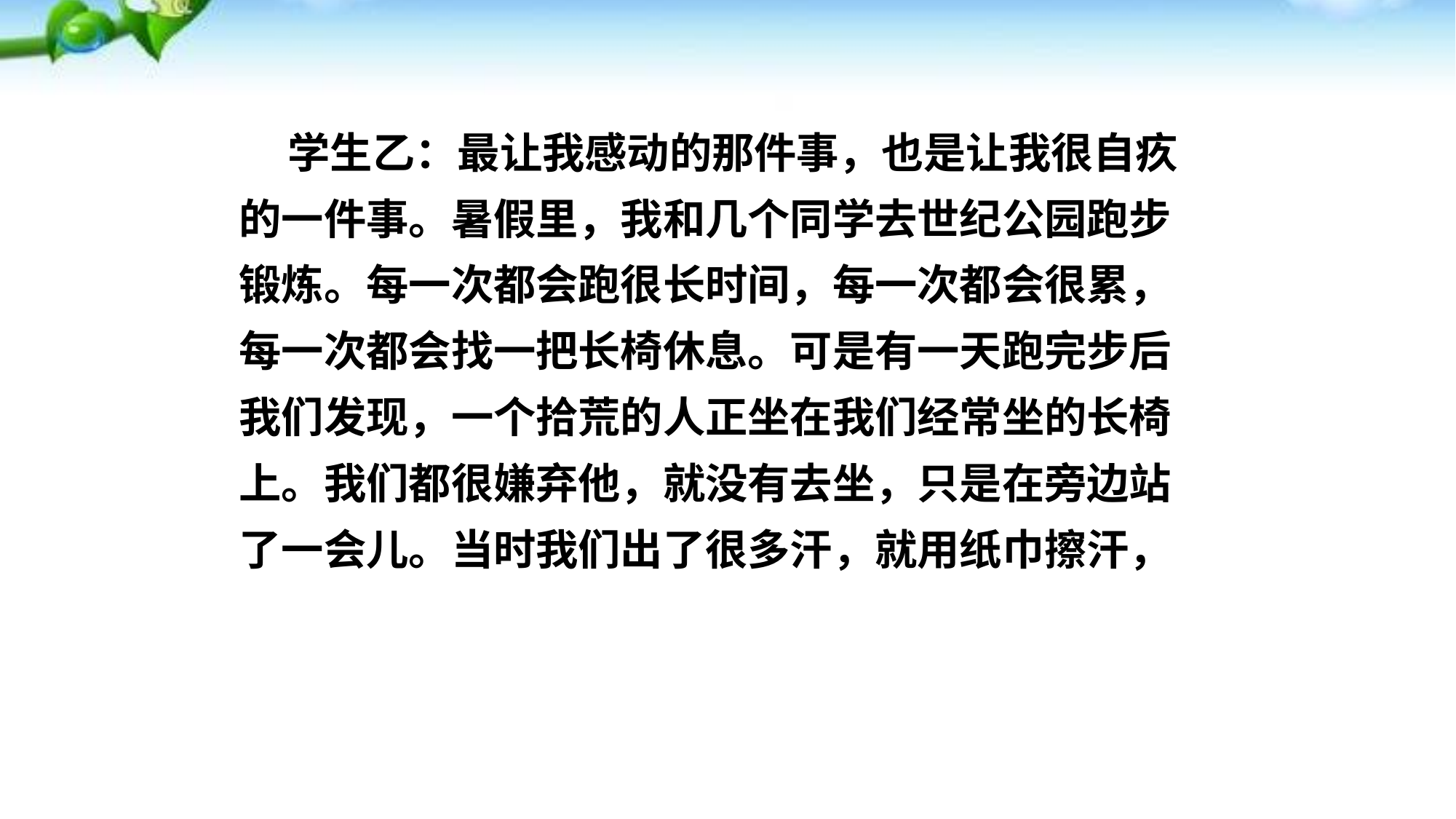

学生乙：最让我感动的那件事，也是让我很自疚的一件事。暑假里，我和几个同学去世纪公园跑步锻炼。每一次都会跑很长时间，每一次都会很累，每一次都会找一把长椅休息。可是有一天跑完步后我们发现，一个拾荒的人正坐在我们经常坐的长椅上。我们都很嫌弃他，就没有去坐，只是在旁边站了一会儿。当时我们出了很多汗，就用纸巾擦汗，